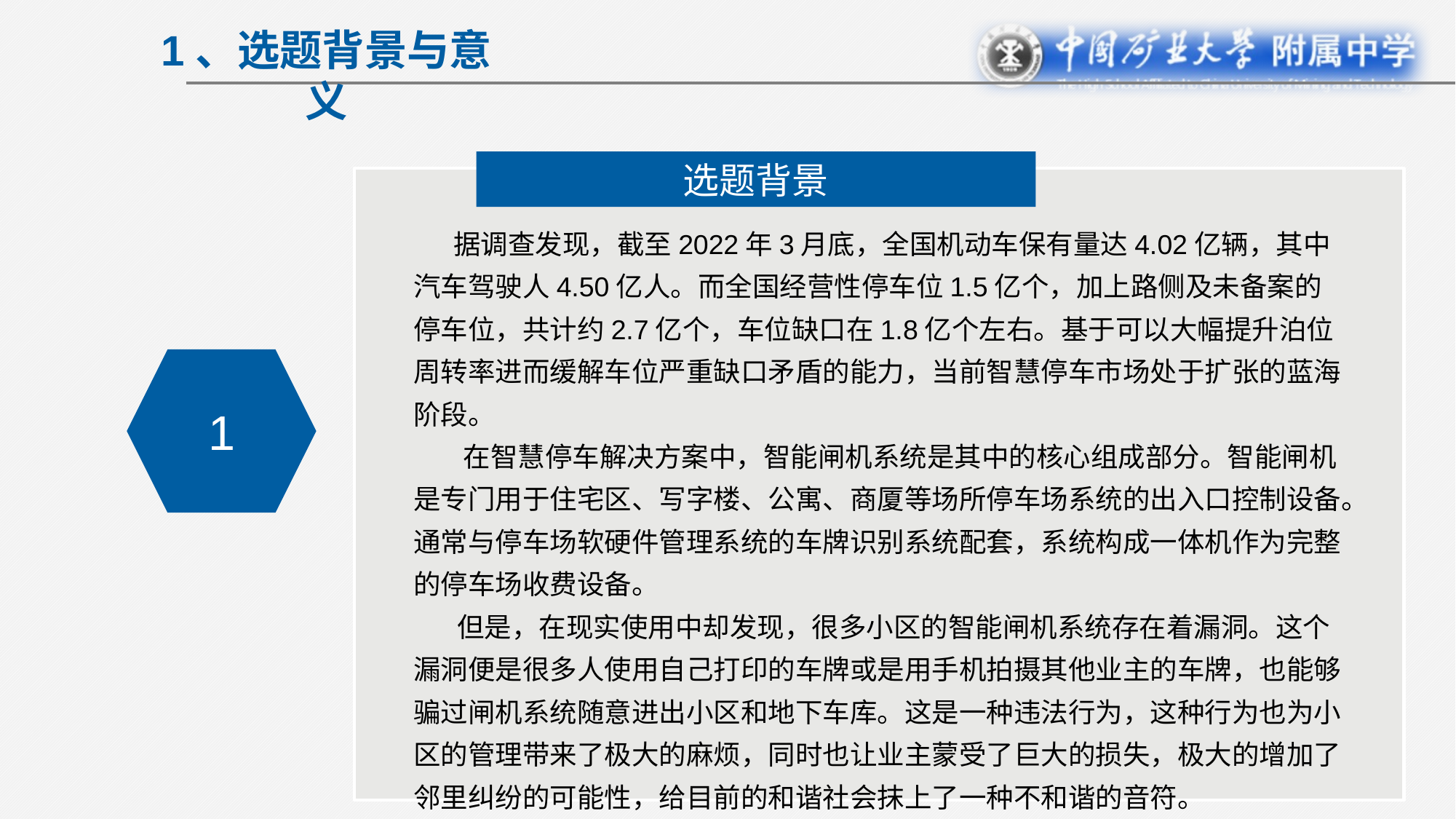

1、选题背景与意义
选题背景

      据调查发现，截至2022年3月底，全国机动车保有量达4.02亿辆，其中汽车驾驶人4.50亿人。而全国经营性停车位1.5亿个，加上路侧及未备案的停车位，共计约2.7亿个，车位缺口在1.8亿个左右。基于可以大幅提升泊位周转率进而缓解车位严重缺口矛盾的能力，当前智慧停车市场处于扩张的蓝海阶段。
       在智慧停车解决方案中，智能闸机系统是其中的核心组成部分。智能闸机是专门用于住宅区、写字楼、公寓、商厦等场所停车场系统的出入口控制设备。通常与停车场软硬件管理系统的车牌识别系统配套，系统构成一体机作为完整的停车场收费设备。
      但是，在现实使用中却发现，很多小区的智能闸机系统存在着漏洞。这个漏洞便是很多人使用自己打印的车牌或是用手机拍摄其他业主的车牌，也能够骗过闸机系统随意进出小区和地下车库。这是一种违法行为，这种行为也为小区的管理带来了极大的麻烦，同时也让业主蒙受了巨大的损失，极大的增加了邻里纠纷的可能性，给目前的和谐社会抹上了一种不和谐的音符。
1